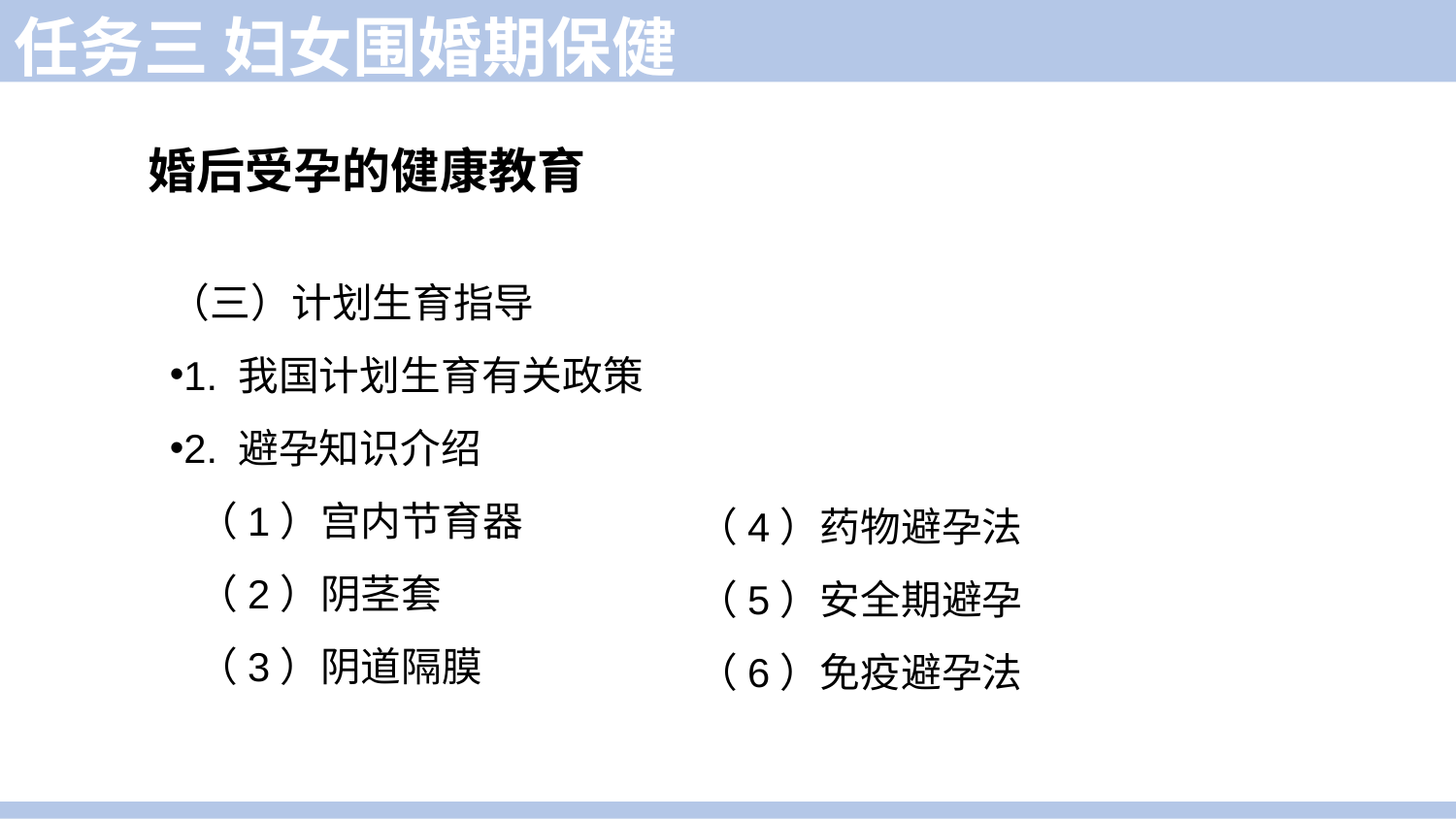

任务三 妇女围婚期保健
婚后受孕的健康教育
（三）计划生育指导
1. 我国计划生育有关政策
2. 避孕知识介绍
  （1）宫内节育器
  （2）阴茎套
  （3）阴道隔膜

  （4）药物避孕法
  （5）安全期避孕
  （6）免疫避孕法